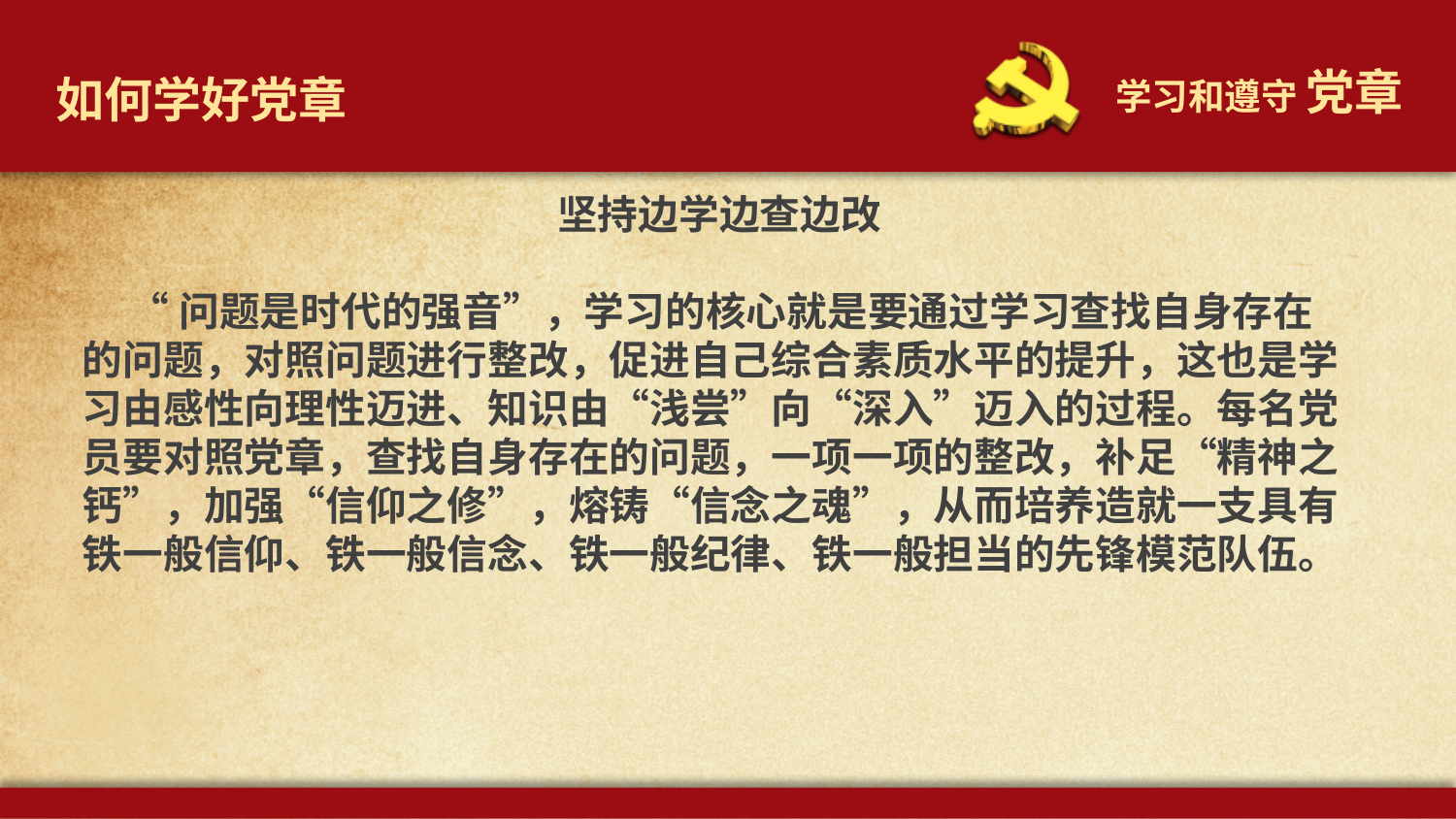

如何学好党章

 坚持边学边查边改

     “问题是时代的强音”，学习的核心就是要通过学习查找自身存在的问题，对照问题进行整改，促进自己综合素质水平的提升，这也是学习由感性向理性迈进、知识由“浅尝”向“深入”迈入的过程。每名党员要对照党章，查找自身存在的问题，一项一项的整改，补足“精神之钙”，加强“信仰之修”，熔铸“信念之魂”，从而培养造就一支具有铁一般信仰、铁一般信念、铁一般纪律、铁一般担当的先锋模范队伍。